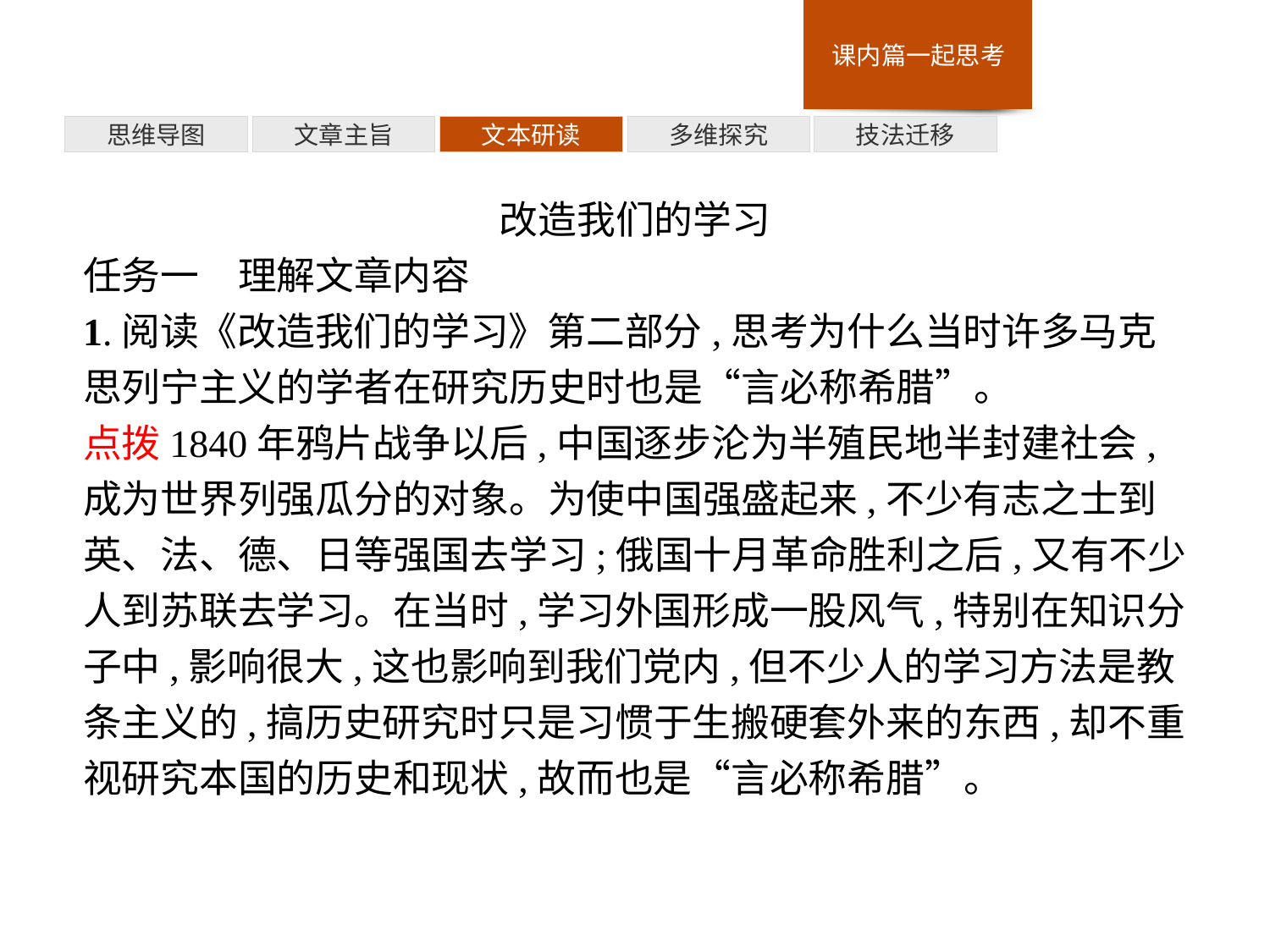

多维探究
思维导图
文章主旨
文本研读
技法迁移
改造我们的学习
任务一　理解文章内容
1.阅读《改造我们的学习》第二部分,思考为什么当时许多马克思列宁主义的学者在研究历史时也是“言必称希腊”。
点拨1840年鸦片战争以后,中国逐步沦为半殖民地半封建社会,成为世界列强瓜分的对象。为使中国强盛起来,不少有志之士到英、法、德、日等强国去学习;俄国十月革命胜利之后,又有不少人到苏联去学习。在当时,学习外国形成一股风气,特别在知识分子中,影响很大,这也影响到我们党内,但不少人的学习方法是教条主义的,搞历史研究时只是习惯于生搬硬套外来的东西,却不重视研究本国的历史和现状,故而也是“言必称希腊”。